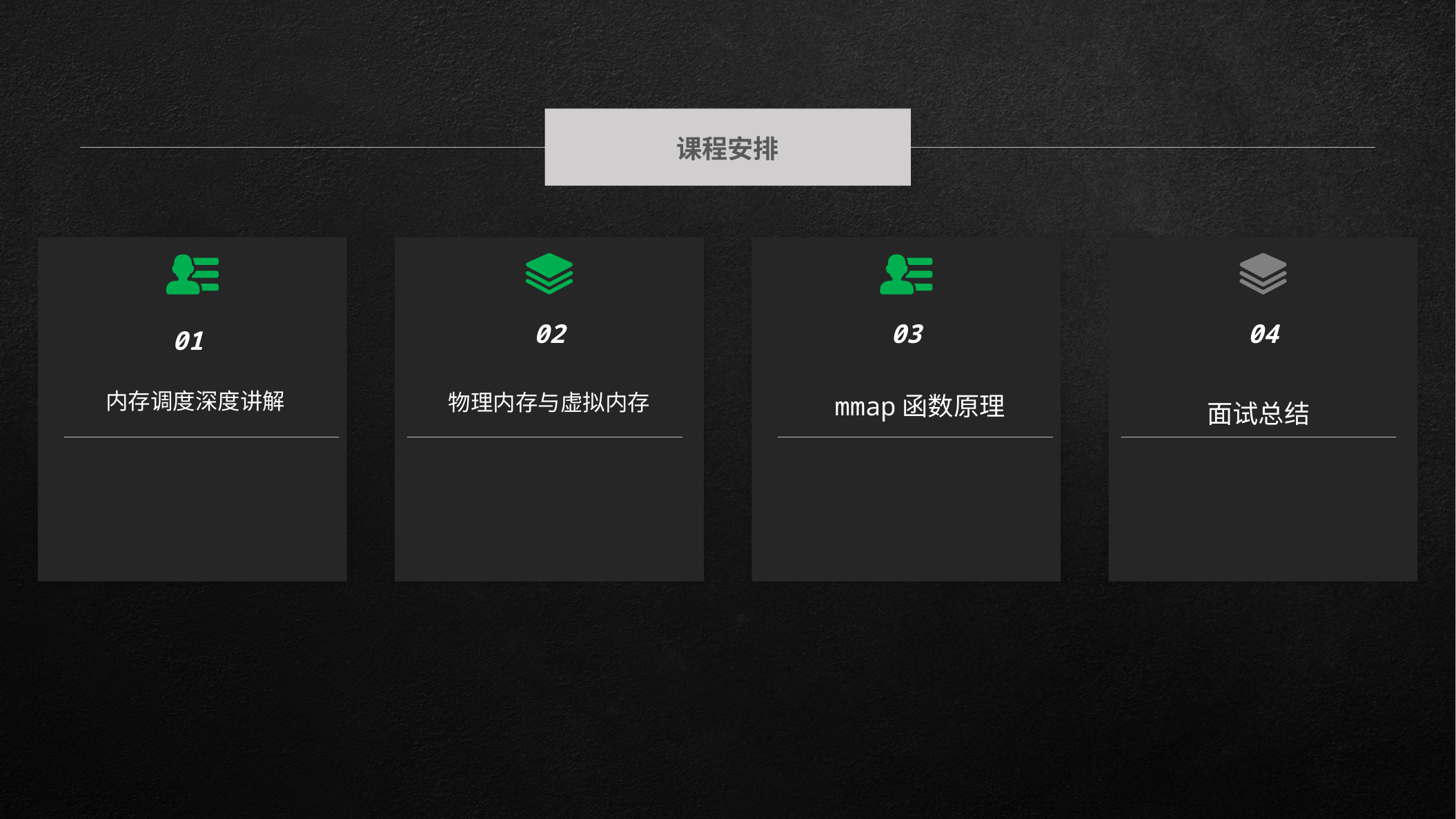

课程安排

01
内存调度深度讲解

02

03

04
面试总结

物理内存与虚拟内存
mmap函数原理